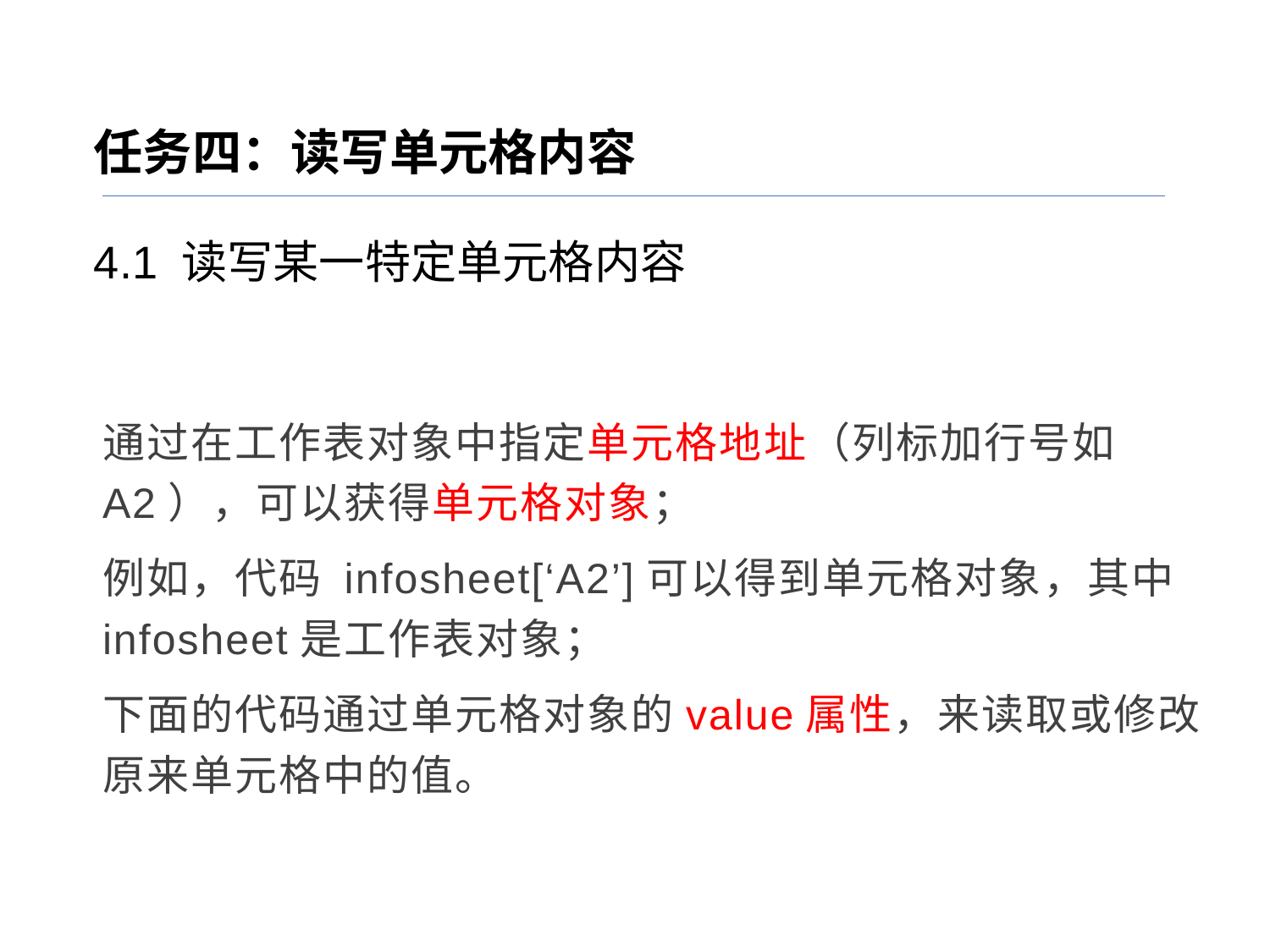

任务四：读写单元格内容
4.1 读写某一特定单元格内容
通过在工作表对象中指定单元格地址（列标加行号如A2），可以获得单元格对象；
例如，代码 infosheet[‘A2’]可以得到单元格对象，其中infosheet是工作表对象；
下面的代码通过单元格对象的value属性，来读取或修改原来单元格中的值。